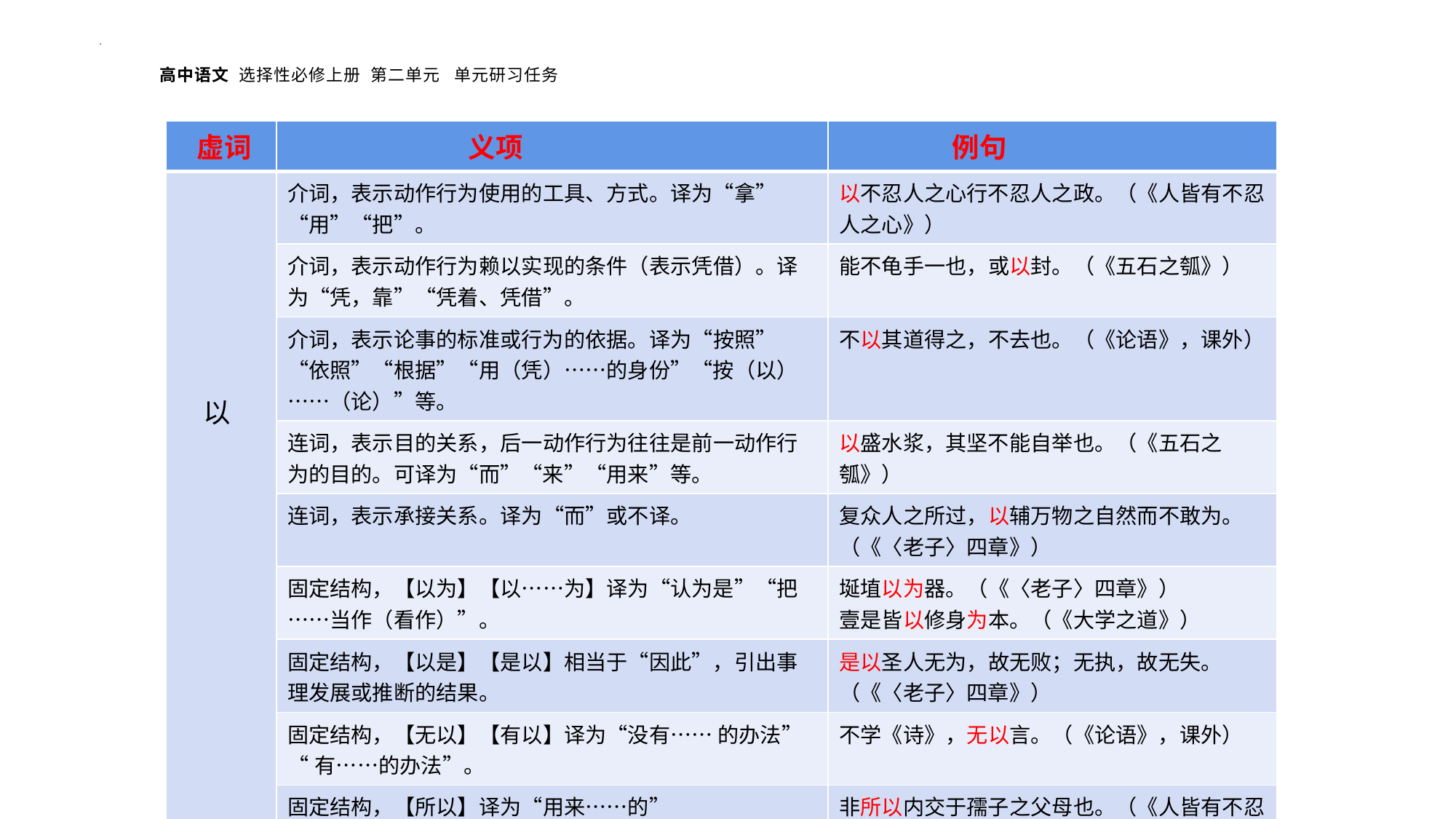

| 虚词 | 义项 | 例句 |
| --- | --- | --- |
| 以 | 介词，表示动作行为使用的工具、方式。译为“拿”“用”“把”。 | 以不忍人之心行不忍人之政。（《人皆有不忍人之心》） |
|  | 介词，表示动作行为赖以实现的条件（表示凭借）。译为“凭，靠”“凭着、凭借”。 | 能不龟手一也，或以封。（《五石之瓠》） |
|  | 介词，表示论事的标准或行为的依据。译为“按照”“依照”“根据”“用（凭）……的身份”“按（以）……（论）”等。 | 不以其道得之，不去也。（《论语》，课外） |
|  | 连词，表示目的关系，后一动作行为往往是前一动作行为的目的。可译为“而”“来”“用来”等。 | 以盛水浆，其坚不能自举也。（《五石之瓠》） |
|  | 连词，表示承接关系。译为“而”或不译。 | 复众人之所过，以辅万物之自然而不敢为。（《〈老子〉四章》） |
|  | 固定结构，【以为】【以……为】译为“认为是”“把……当作（看作）”。 | 埏埴以为器。（《〈老子〉四章》） 壹是皆以修身为本。（《大学之道》） |
|  | 固定结构，【以是】【是以】相当于“因此”，引出事理发展或推断的结果。 | 是以圣人无为，故无败；无执，故无失。（《〈老子〉四章》） |
|  | 固定结构，【无以】【有以】译为“没有…… 的办法” “有……的办法”。 | 不学《诗》，无以言。（《论语》，课外） |
|  | 固定结构，【所以】译为“用来……的” | 非所以内交于孺子之父母也。（《人皆有不忍人之心》） |